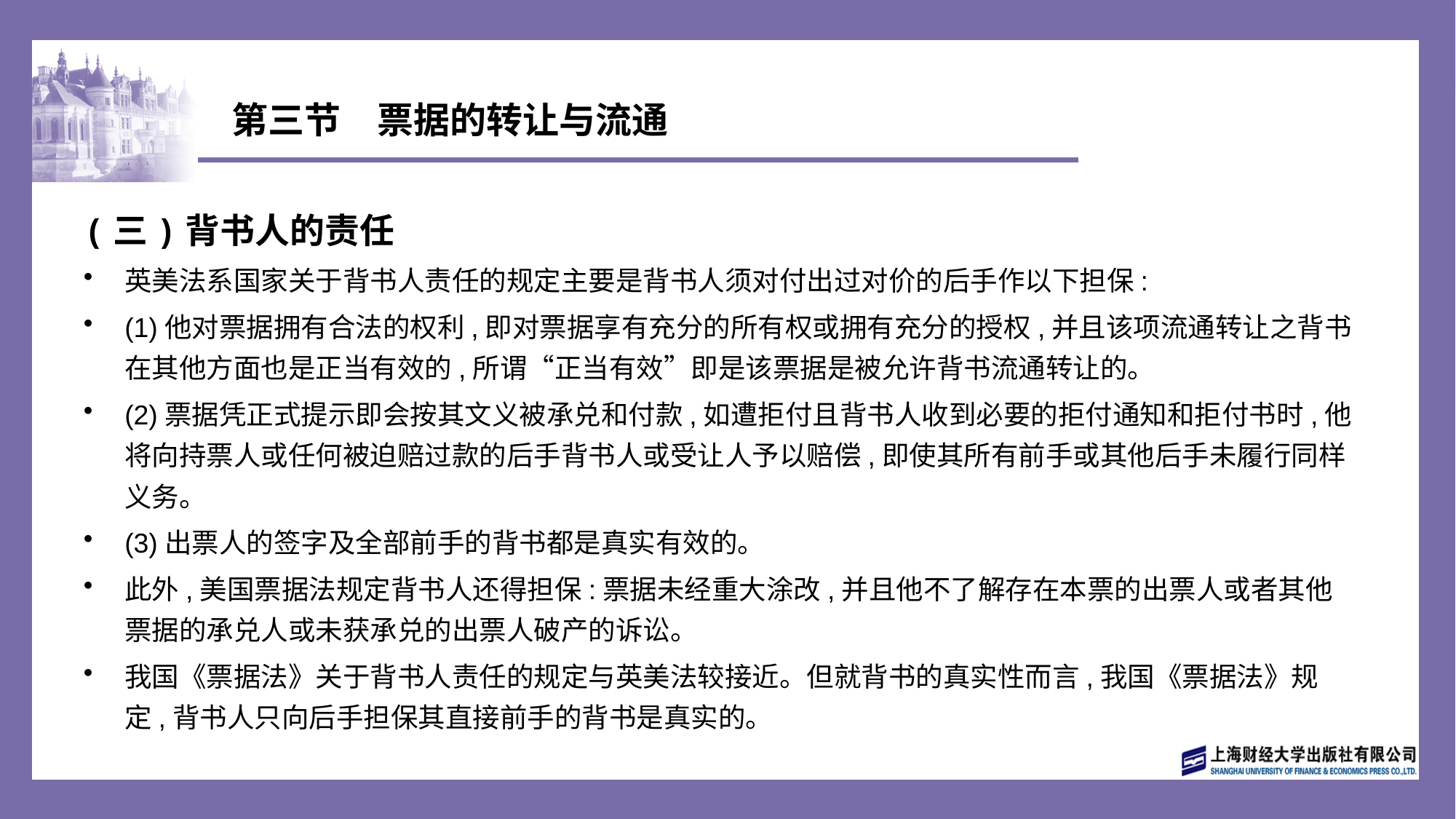

# 第三节　票据的转让与流通
(三)背书人的责任
英美法系国家关于背书人责任的规定主要是背书人须对付出过对价的后手作以下担保:
(1)他对票据拥有合法的权利,即对票据享有充分的所有权或拥有充分的授权,并且该项流通转让之背书在其他方面也是正当有效的,所谓“正当有效”即是该票据是被允许背书流通转让的。
(2)票据凭正式提示即会按其文义被承兑和付款,如遭拒付且背书人收到必要的拒付通知和拒付书时,他将向持票人或任何被迫赔过款的后手背书人或受让人予以赔偿,即使其所有前手或其他后手未履行同样义务。
(3)出票人的签字及全部前手的背书都是真实有效的。
此外,美国票据法规定背书人还得担保:票据未经重大涂改,并且他不了解存在本票的出票人或者其他票据的承兑人或未获承兑的出票人破产的诉讼。
我国《票据法》关于背书人责任的规定与英美法较接近。但就背书的真实性而言,我国《票据法》规定,背书人只向后手担保其直接前手的背书是真实的。